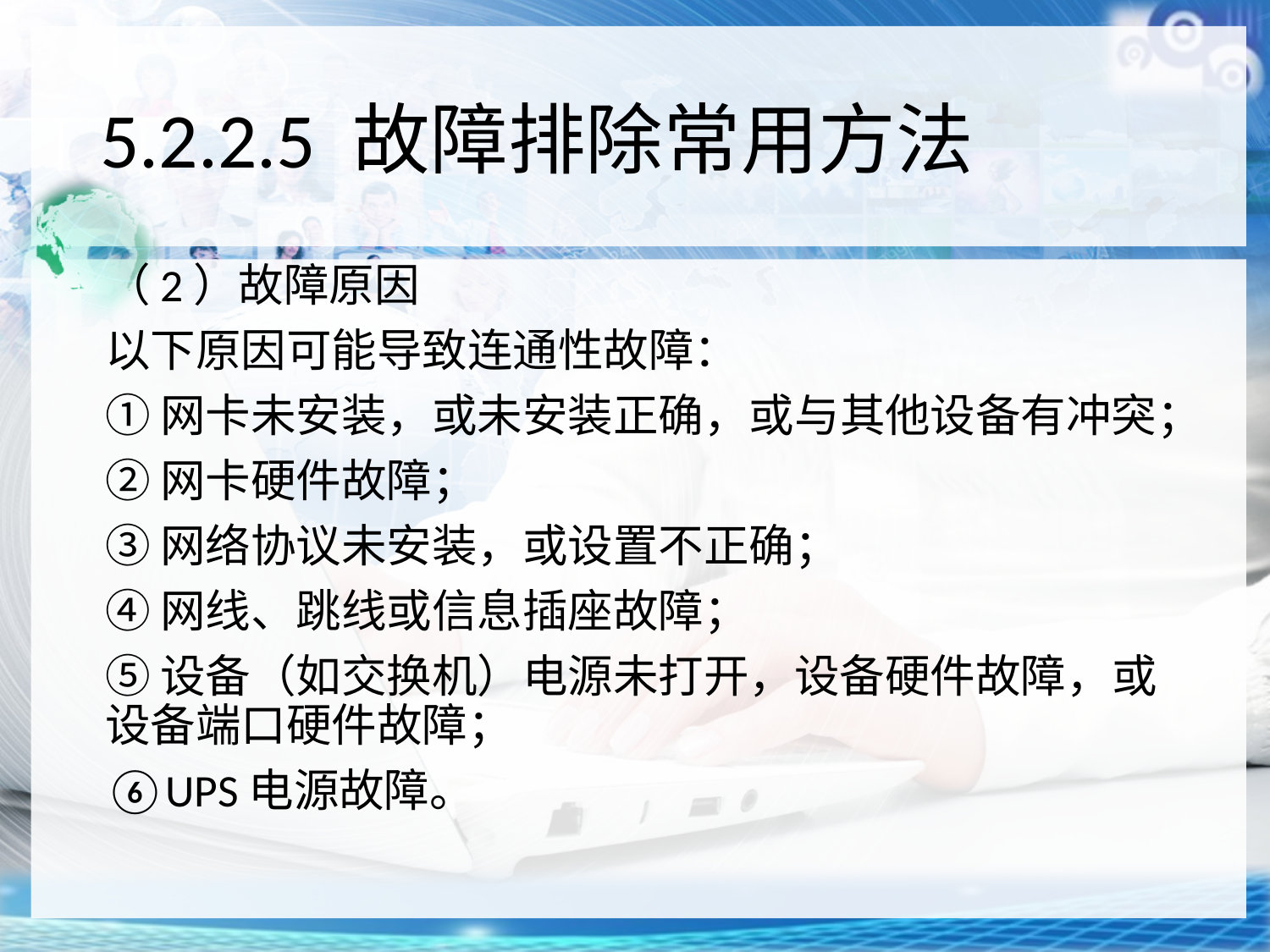

# 5.2.2.5 故障排除常用方法
（2）故障原因
以下原因可能导致连通性故障：
①网卡未安装，或未安装正确，或与其他设备有冲突；
②网卡硬件故障；
③网络协议未安装，或设置不正确；
④网线、跳线或信息插座故障；
⑤设备（如交换机）电源未打开，设备硬件故障，或设备端口硬件故障；
⑥UPS电源故障。